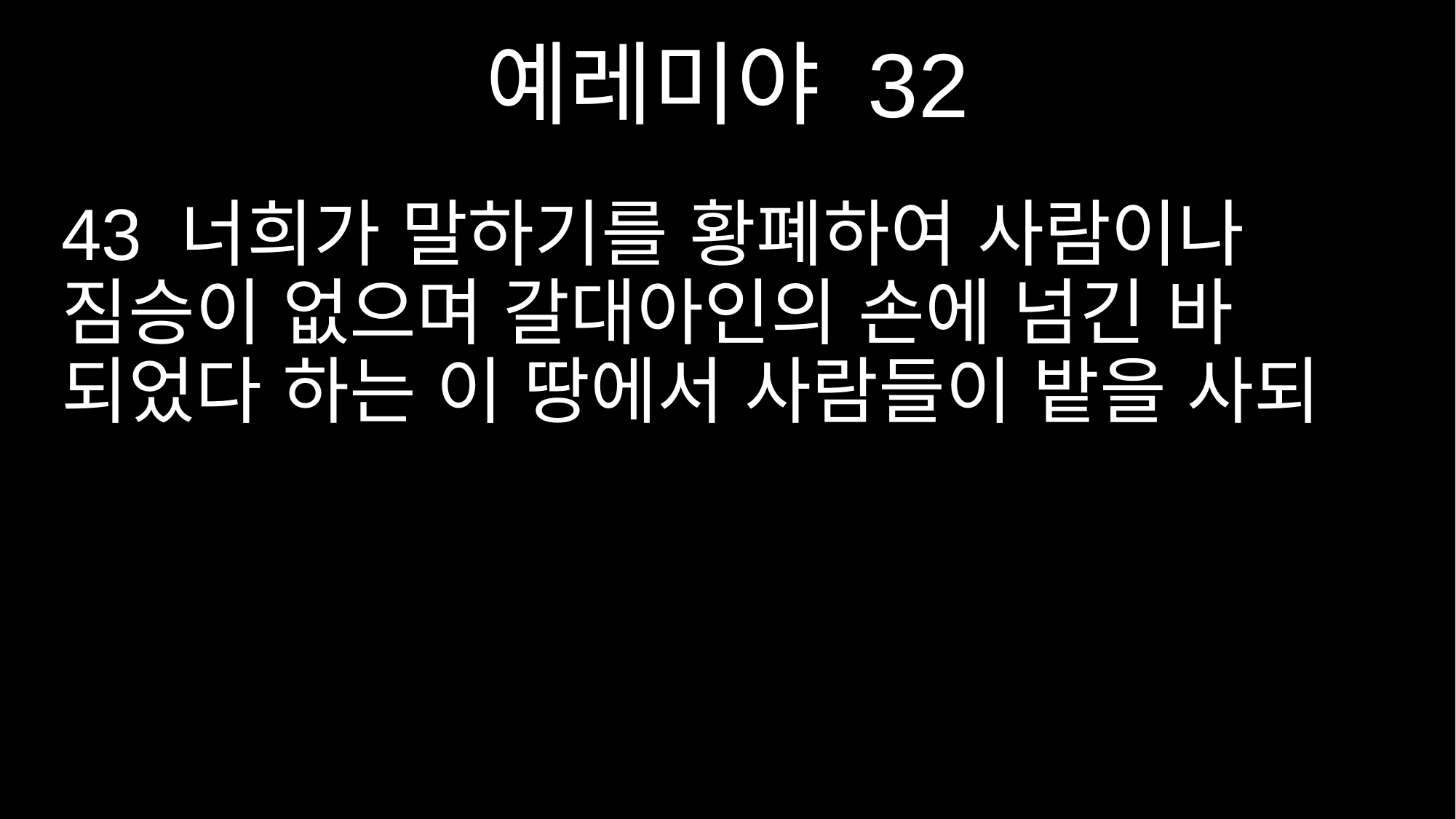

예레미야 32
43 너희가 말하기를 황폐하여 사람이나 짐승이 없으며 갈대아인의 손에 넘긴 바 되었다 하는 이 땅에서 사람들이 밭을 사되